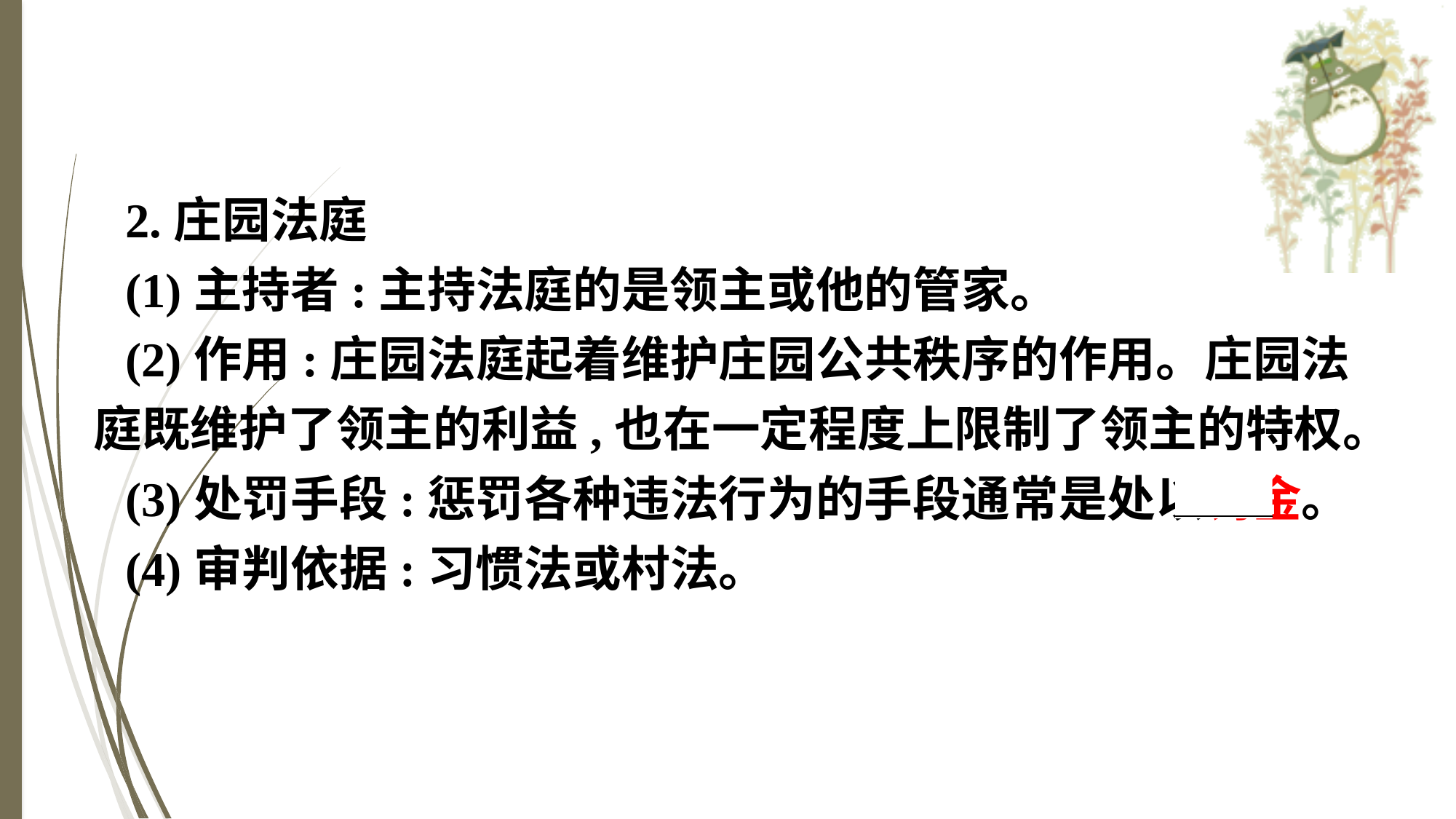

2.庄园法庭
(1)主持者:主持法庭的是领主或他的管家。
(2)作用:庄园法庭起着维护庄园公共秩序的作用。庄园法庭既维护了领主的利益,也在一定程度上限制了领主的特权。
(3)处罚手段:惩罚各种违法行为的手段通常是处以罚金。
(4)审判依据:习惯法或村法。